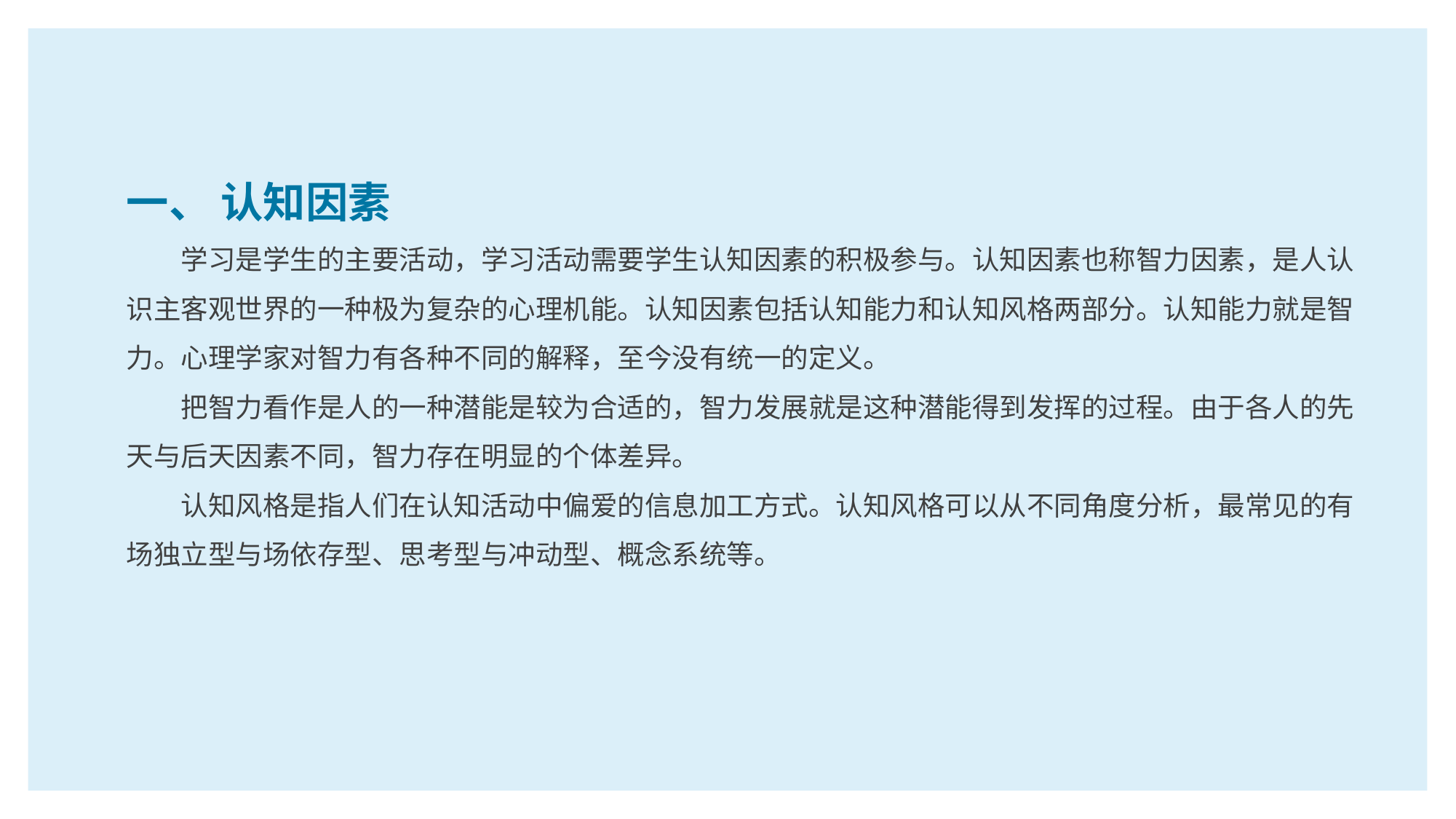

一、 认知因素
学习是学生的主要活动，学习活动需要学生认知因素的积极参与。认知因素也称智力因素，是人认识主客观世界的一种极为复杂的心理机能。认知因素包括认知能力和认知风格两部分。认知能力就是智力。心理学家对智力有各种不同的解释，至今没有统一的定义。
把智力看作是人的一种潜能是较为合适的，智力发展就是这种潜能得到发挥的过程。由于各人的先天与后天因素不同，智力存在明显的个体差异。
认知风格是指人们在认知活动中偏爱的信息加工方式。认知风格可以从不同角度分析，最常见的有场独立型与场依存型、思考型与冲动型、概念系统等。